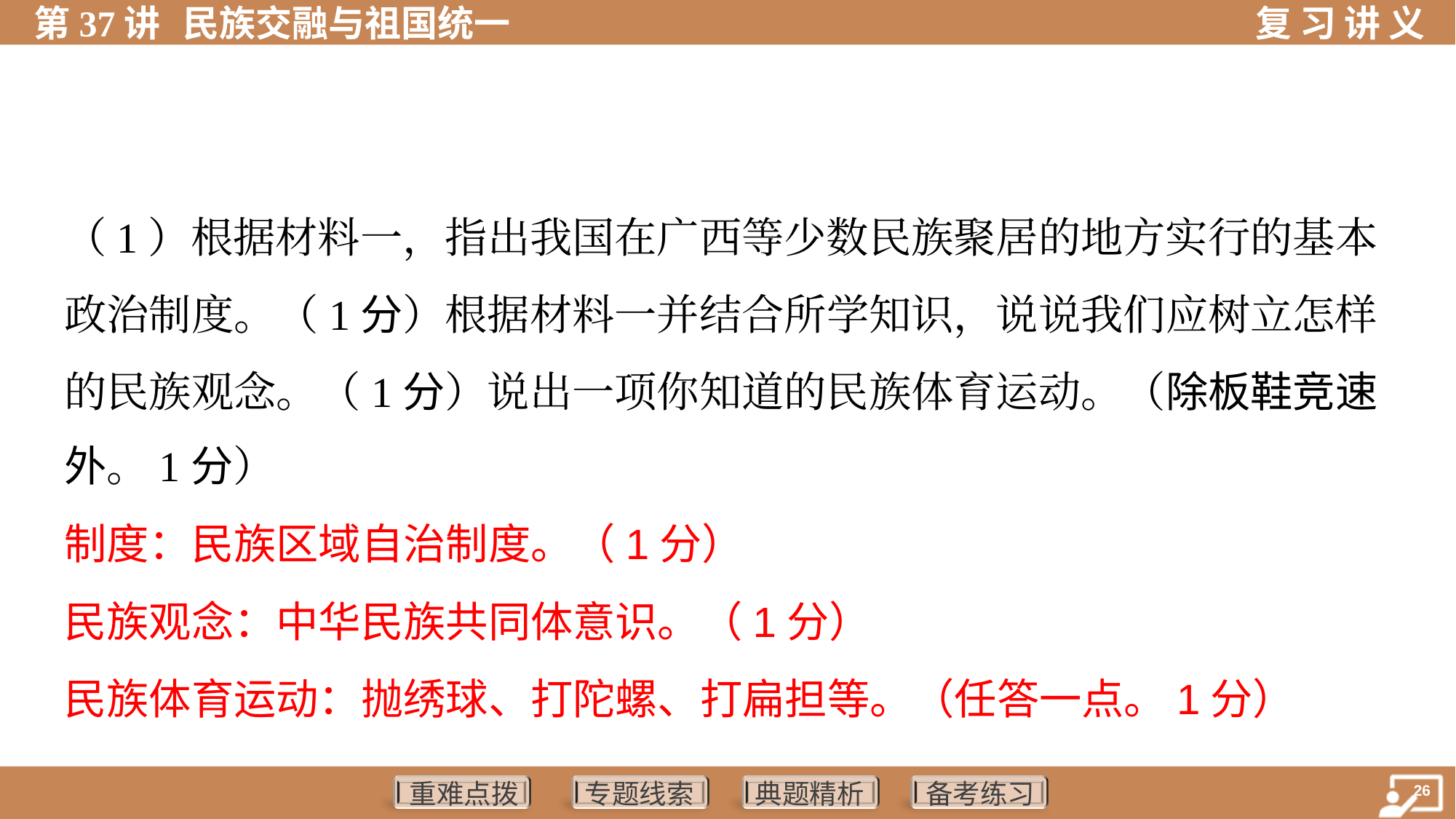

（1）根据材料一，指出我国在广西等少数民族聚居的地方实行的基本
政治制度。（1分）根据材料一并结合所学知识，说说我们应树立怎样
的民族观念。（1分）说出一项你知道的民族体育运动。（除板鞋竞速
外。1分）
制度：民族区域自治制度。（1分）
民族观念：中华民族共同体意识。（1分）
民族体育运动：抛绣球、打陀螺、打扁担等。（任答一点。1分）